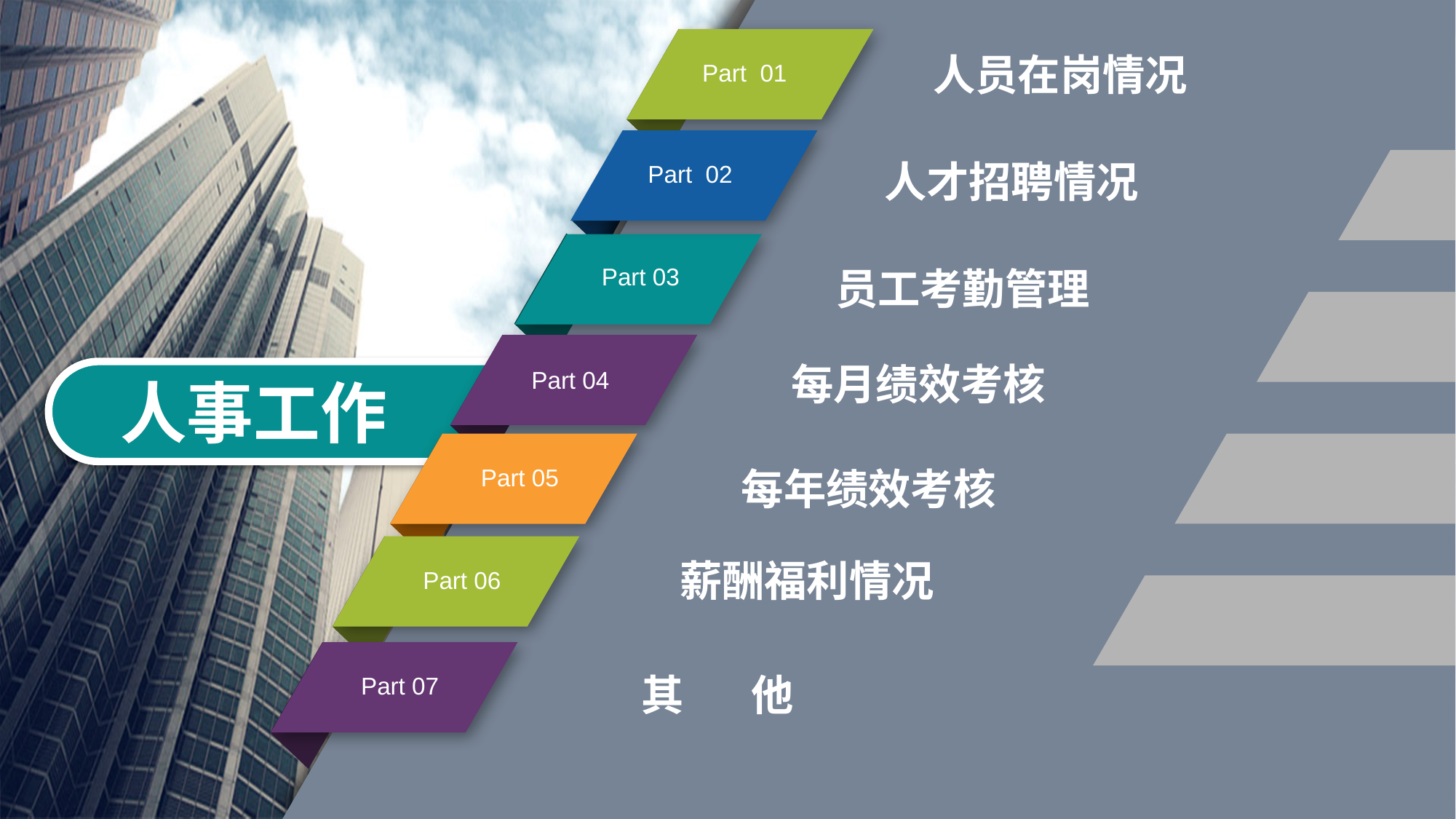

人员在岗情况

Part  01

人才招聘情况

Part  02

员工考勤管理
Part 03

每月绩效考核

Part 04
  人事工作

每年绩效考核
Part 05

薪酬福利情况
Part 06

其       他
Part 07

4